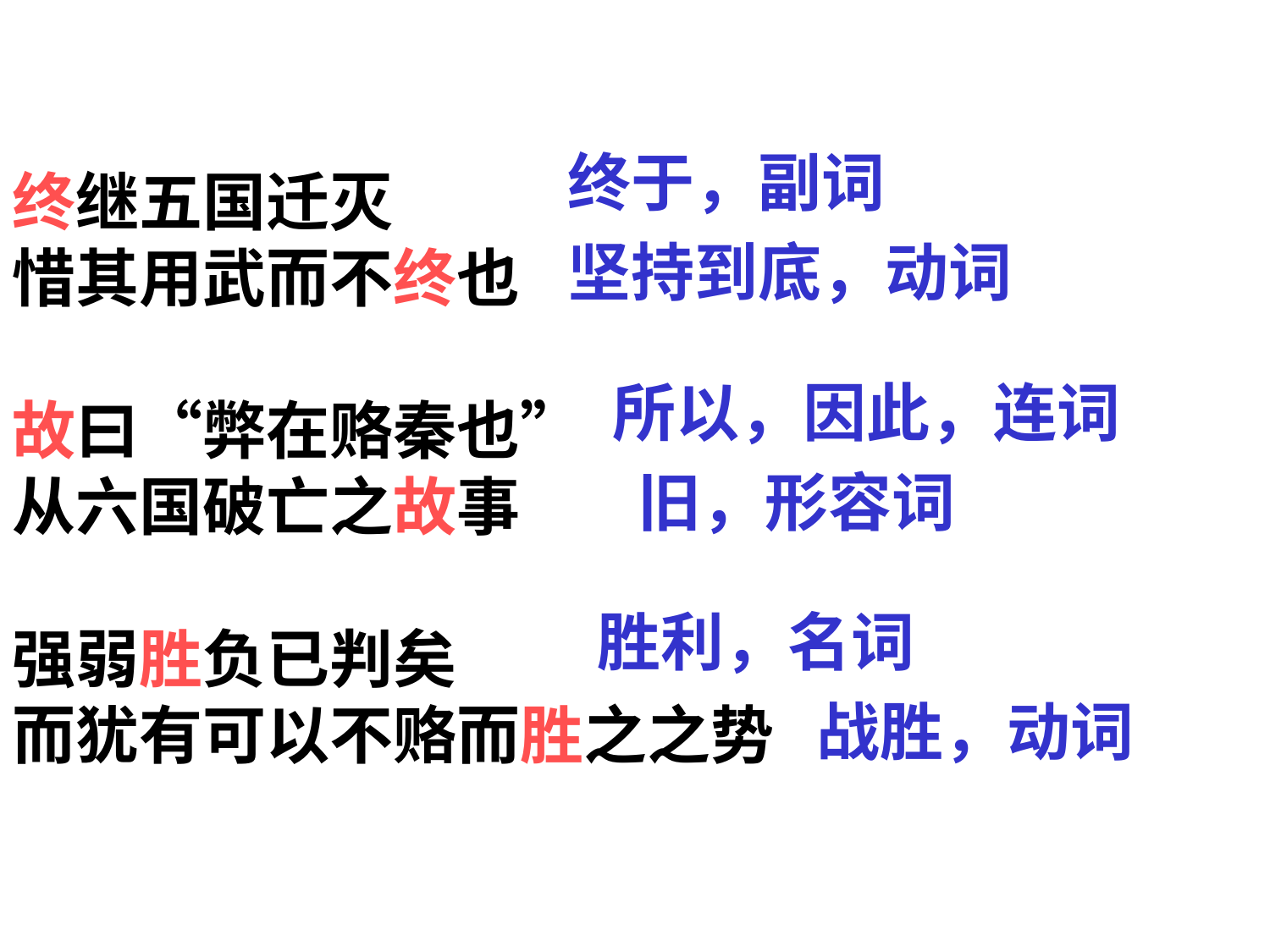

终于，副词
终继五国迁灭
惜其用武而不终也

故曰“弊在赂秦也”
从六国破亡之故事

强弱胜负已判矣
而犹有可以不赂而胜之之势
坚持到底，动词
所以，因此，连词
旧，形容词
胜利，名词
战胜，动词